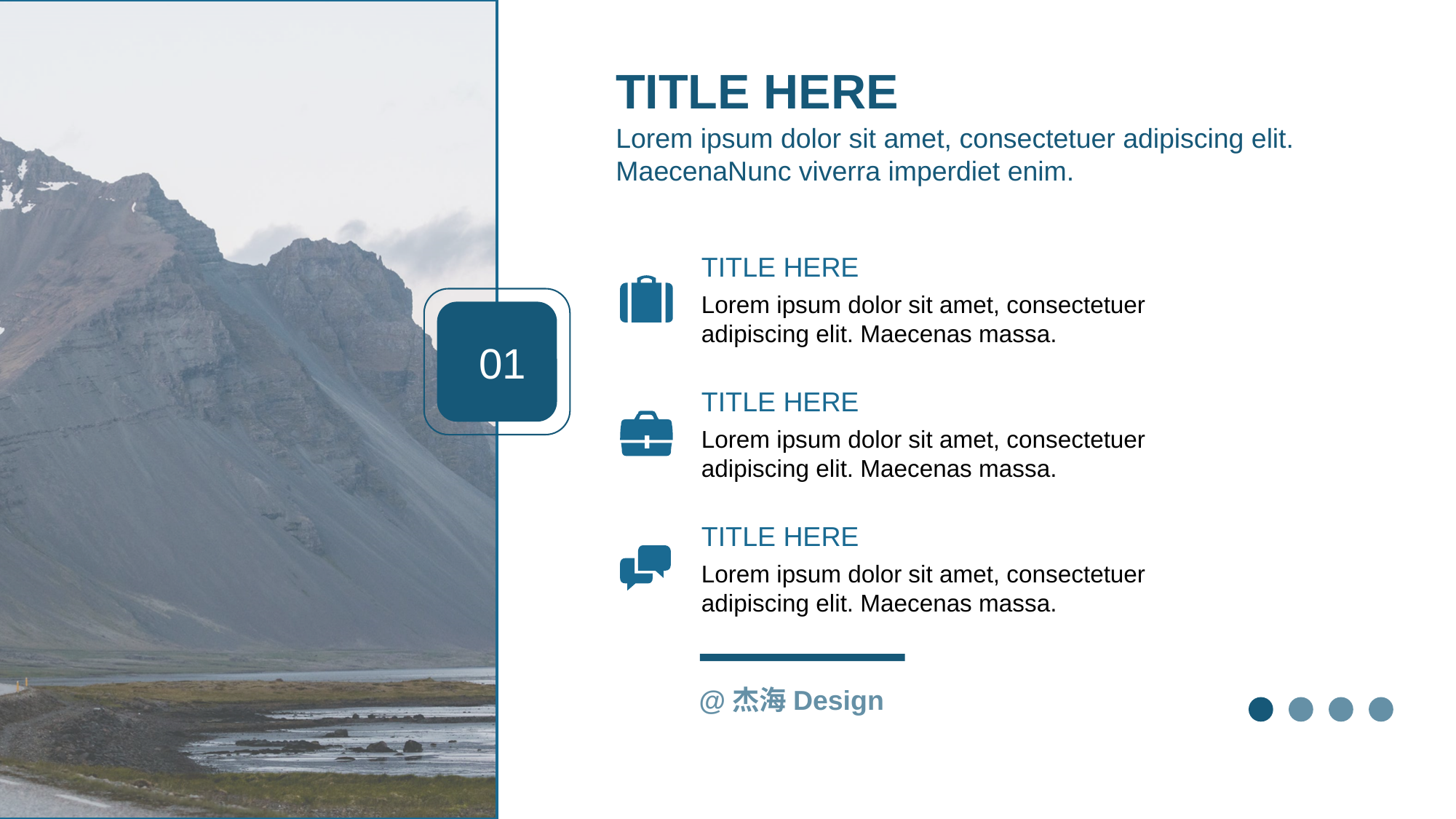

TITLE HERE
Lorem ipsum dolor sit amet, consectetuer adipiscing elit. MaecenaNunc viverra imperdiet enim.
TITLE HERE
Lorem ipsum dolor sit amet, consectetuer adipiscing elit. Maecenas massa.

01
TITLE HERE
Lorem ipsum dolor sit amet, consectetuer adipiscing elit. Maecenas massa.

TITLE HERE
Lorem ipsum dolor sit amet, consectetuer adipiscing elit. Maecenas massa.

@杰海Design